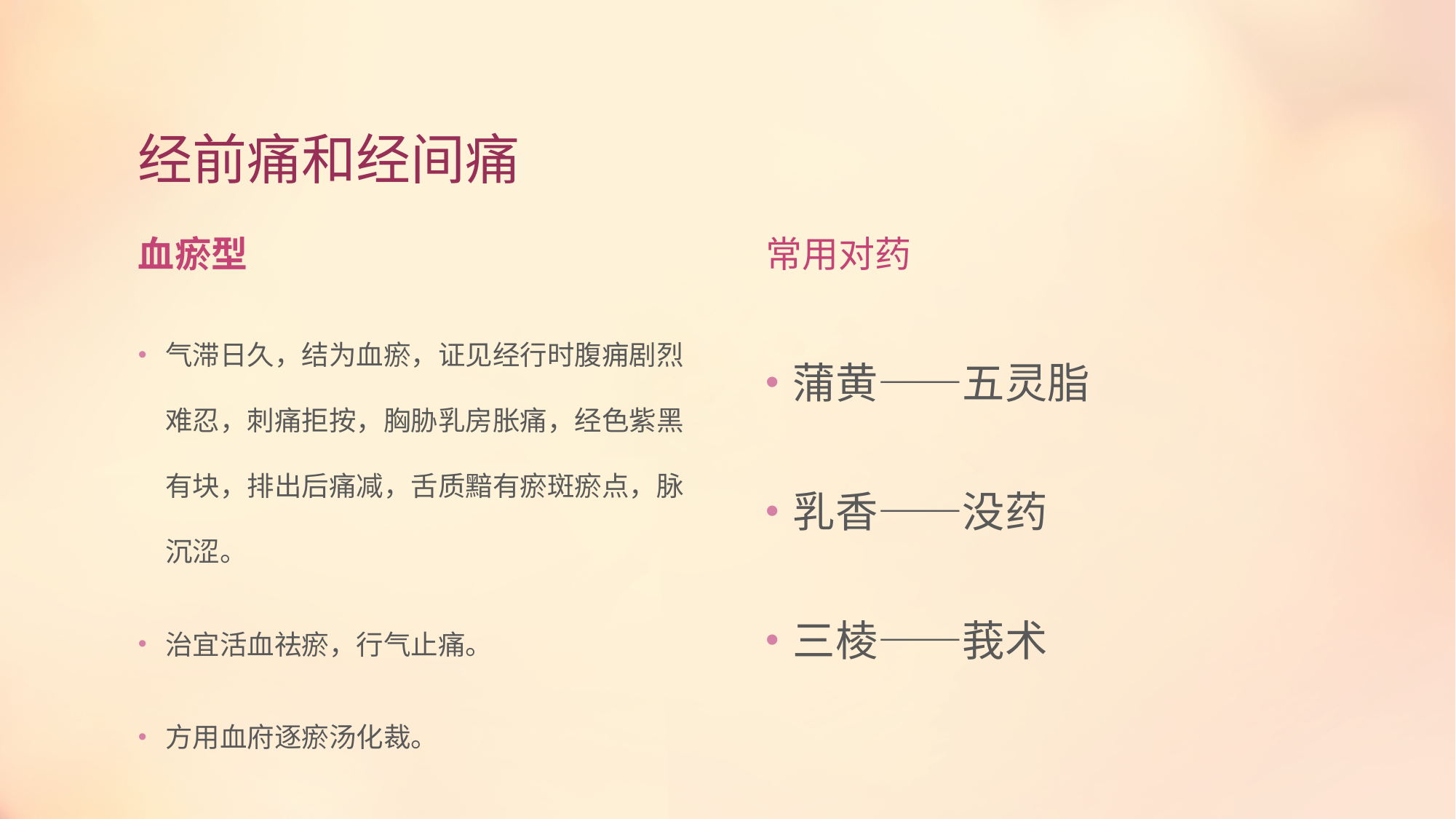

# 经前痛和经间痛
血瘀型
常用对药
气滞日久，结为血瘀，证见经行时腹痈剧烈难忍，刺痛拒按，胸胁乳房胀痛，经色紫黑有块，排出后痛减，舌质黯有瘀斑瘀点，脉沉涩。
治宜活血祛瘀，行气止痛。
方用血府逐瘀汤化裁。
蒲黄——五灵脂
乳香——没药
三棱——莪术